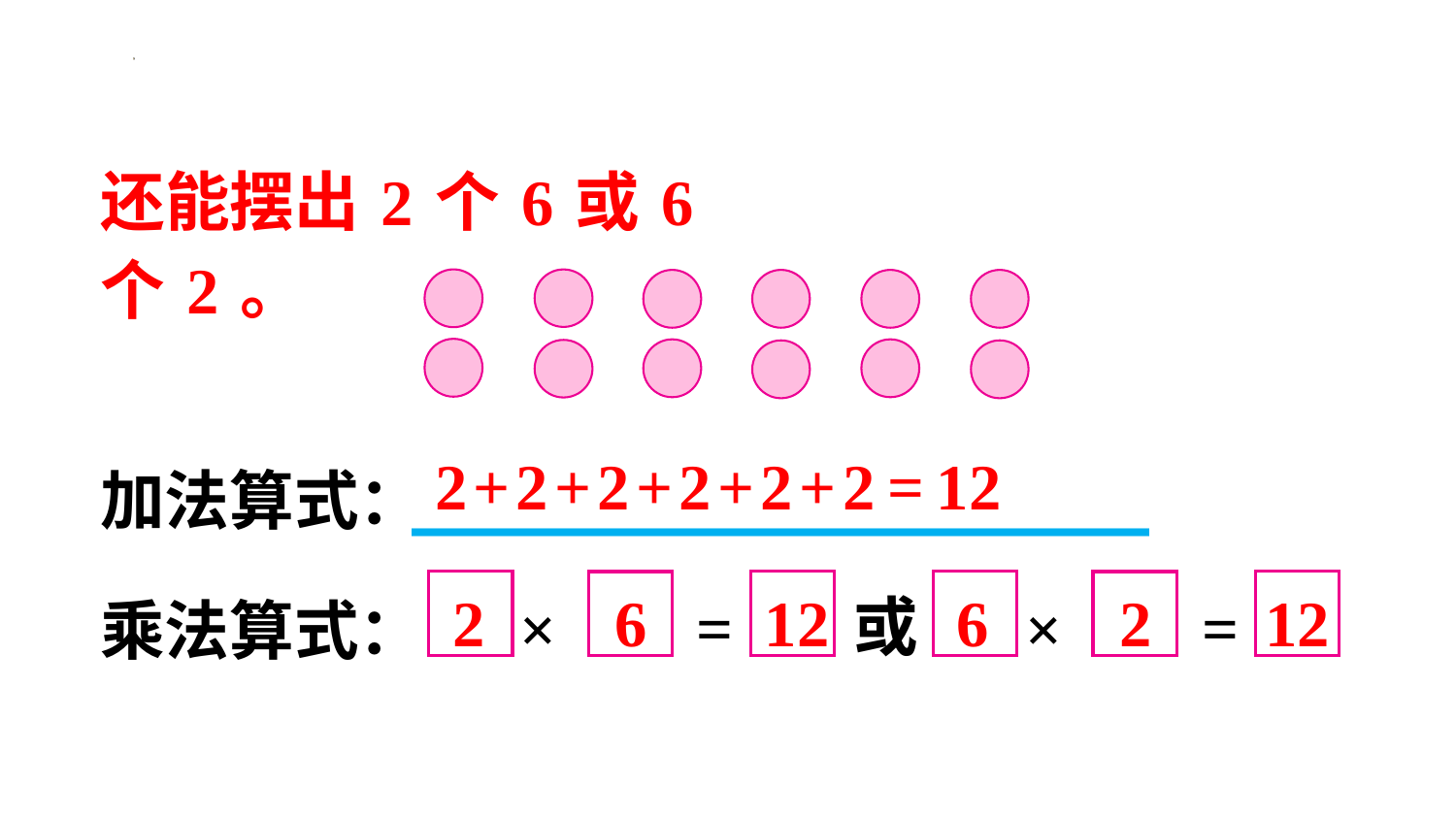

还能摆出2个6或6个2。

2+2+2+2+2+2=12
___________________
加法算式：
=
×

=
×

2
6
12
6
2
12
乘法算式：
或